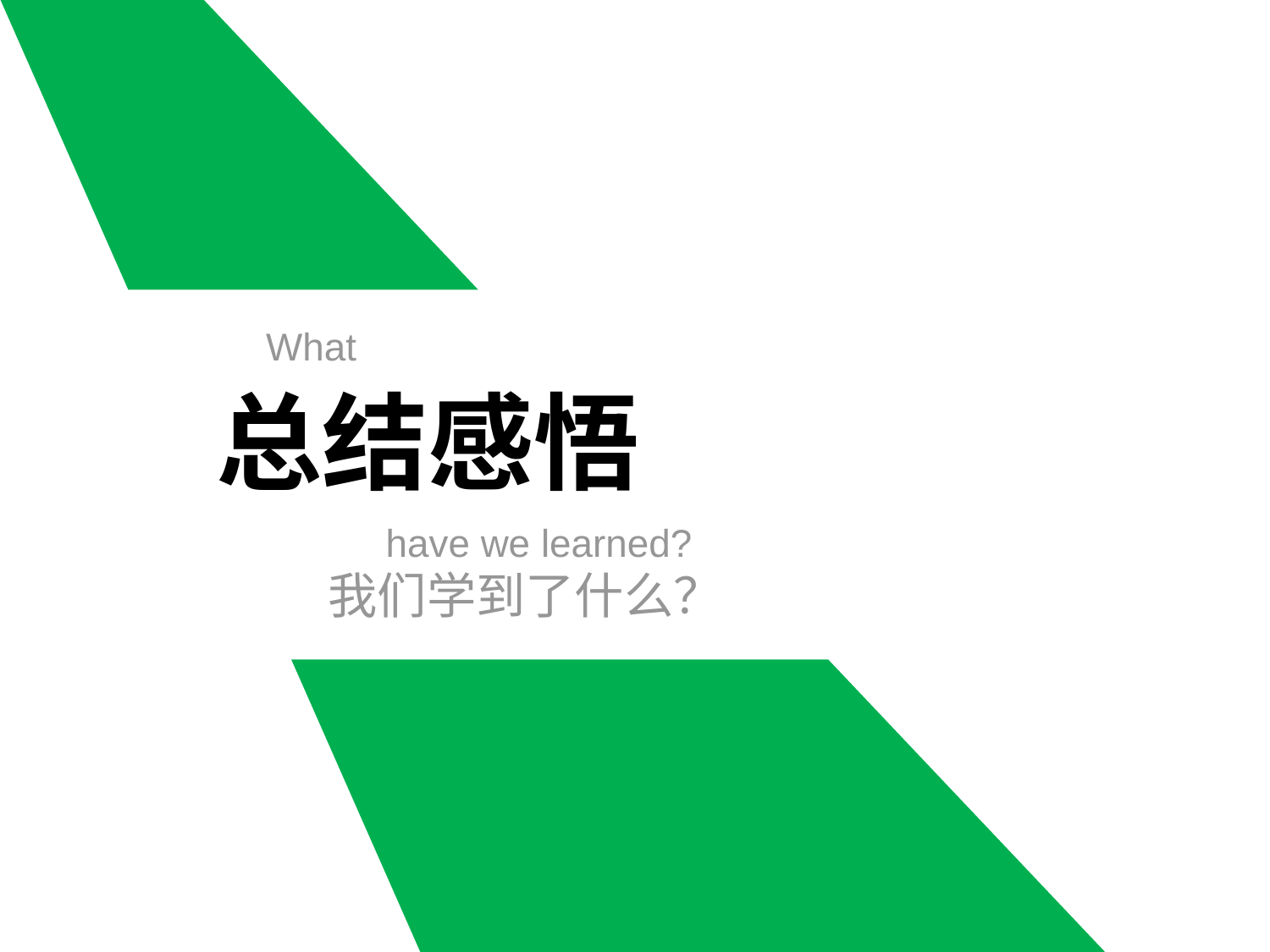

#
What
总结感悟
           have we learned?
 我们学到了什么？